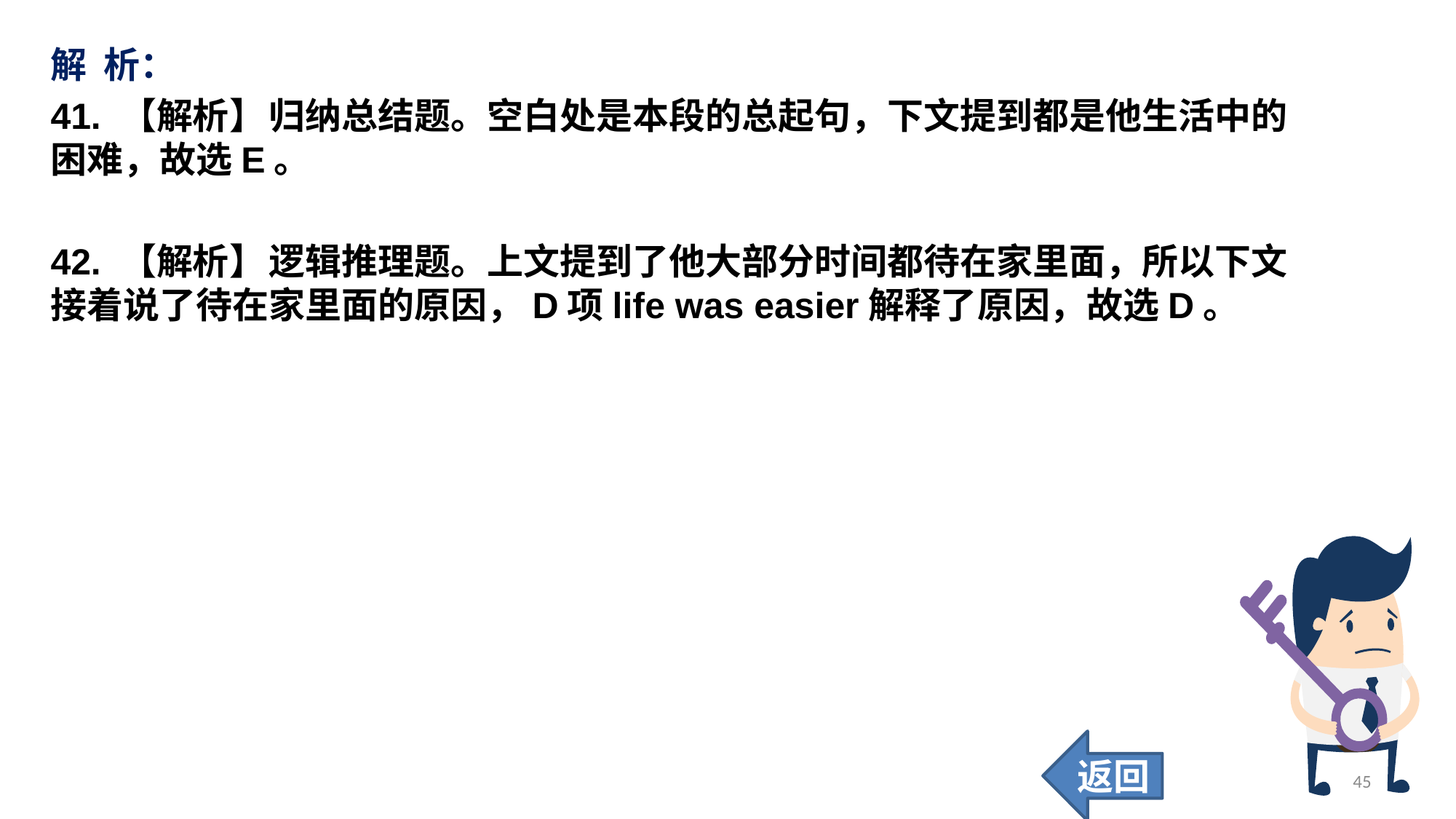

解  析：
41. 【解析】	归纳总结题。空白处是本段的总起句，下文提到都是他生活中的困难，故选E。

42. 【解析】	逻辑推理题。上文提到了他大部分时间都待在家里面，所以下文接着说了待在家里面的原因，D项life was easier解释了原因，故选D。

返回
45